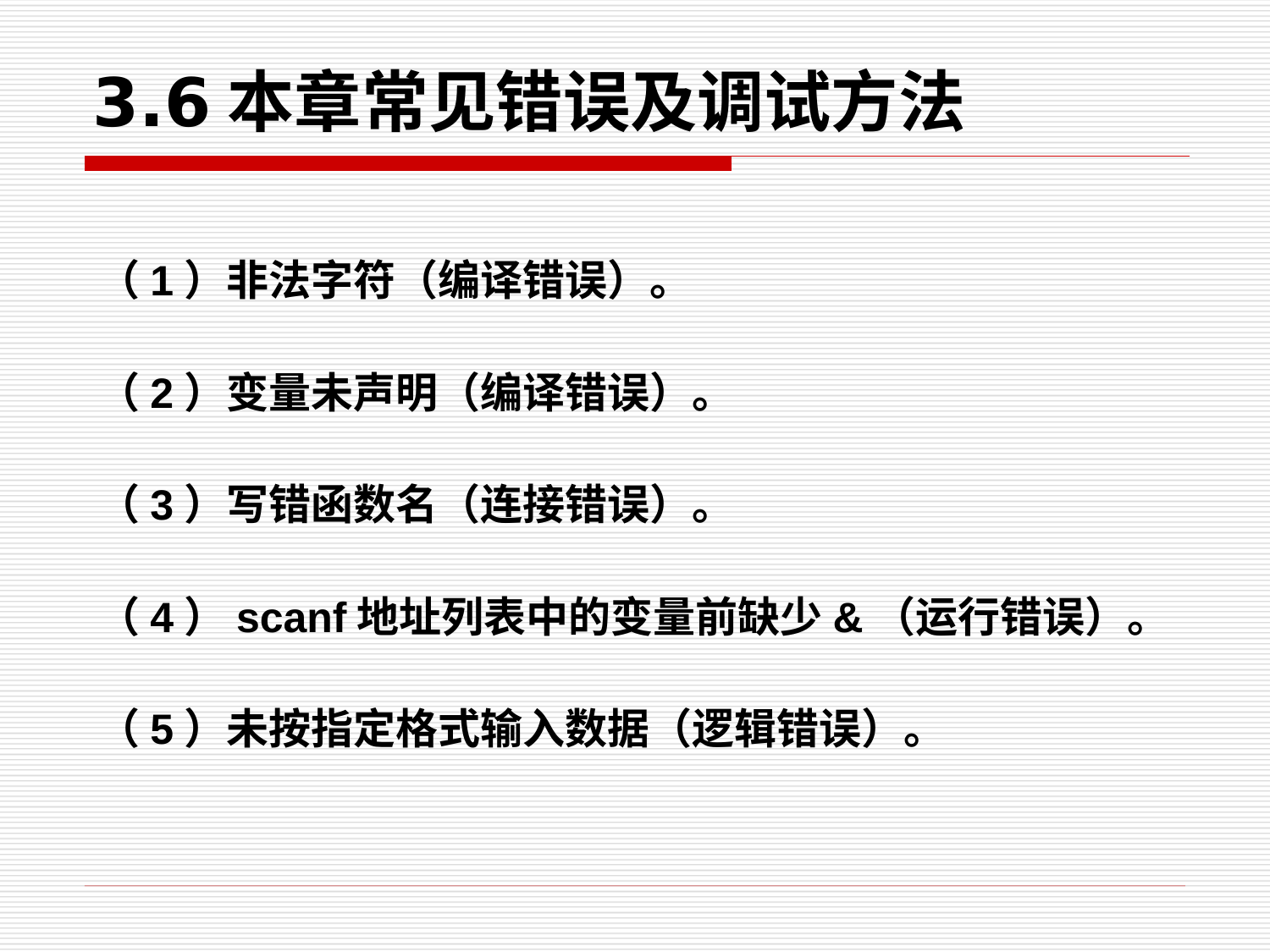

# 3.6本章常见错误及调试方法
（1）非法字符（编译错误）。
（2）变量未声明（编译错误）。
（3）写错函数名（连接错误）。
（4）scanf地址列表中的变量前缺少&（运行错误）。
（5）未按指定格式输入数据（逻辑错误）。